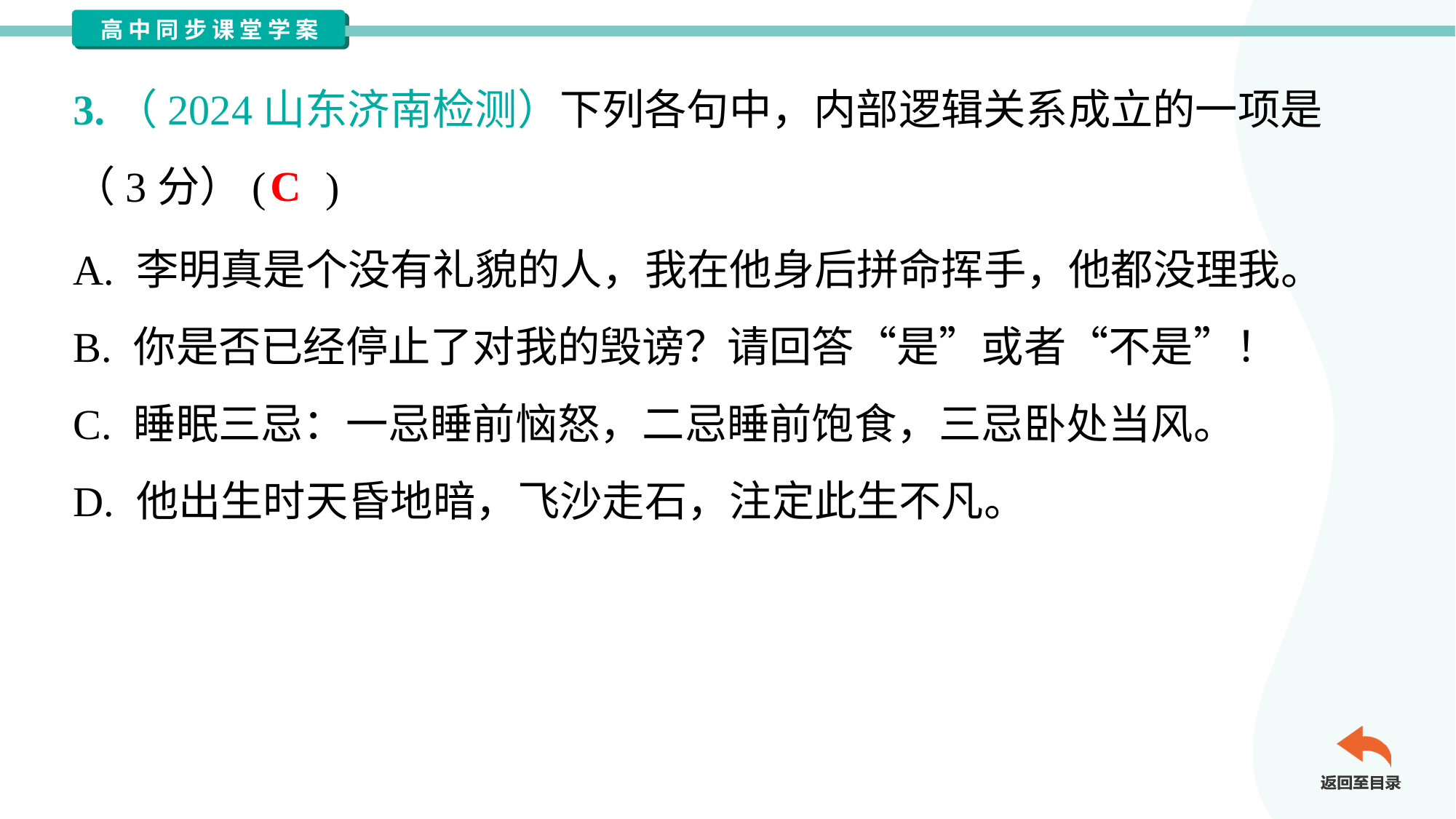

3.（2024山东济南检测）下列各句中，内部逻辑关系成立的一项是
（3分）(     )
C
A. 李明真是个没有礼貌的人，我在他身后拼命挥手，他都没理我。
B. 你是否已经停止了对我的毁谤？请回答“是”或者“不是”！
C. 睡眠三忌：一忌睡前恼怒，二忌睡前饱食，三忌卧处当风。
D. 他出生时天昏地暗，飞沙走石，注定此生不凡。